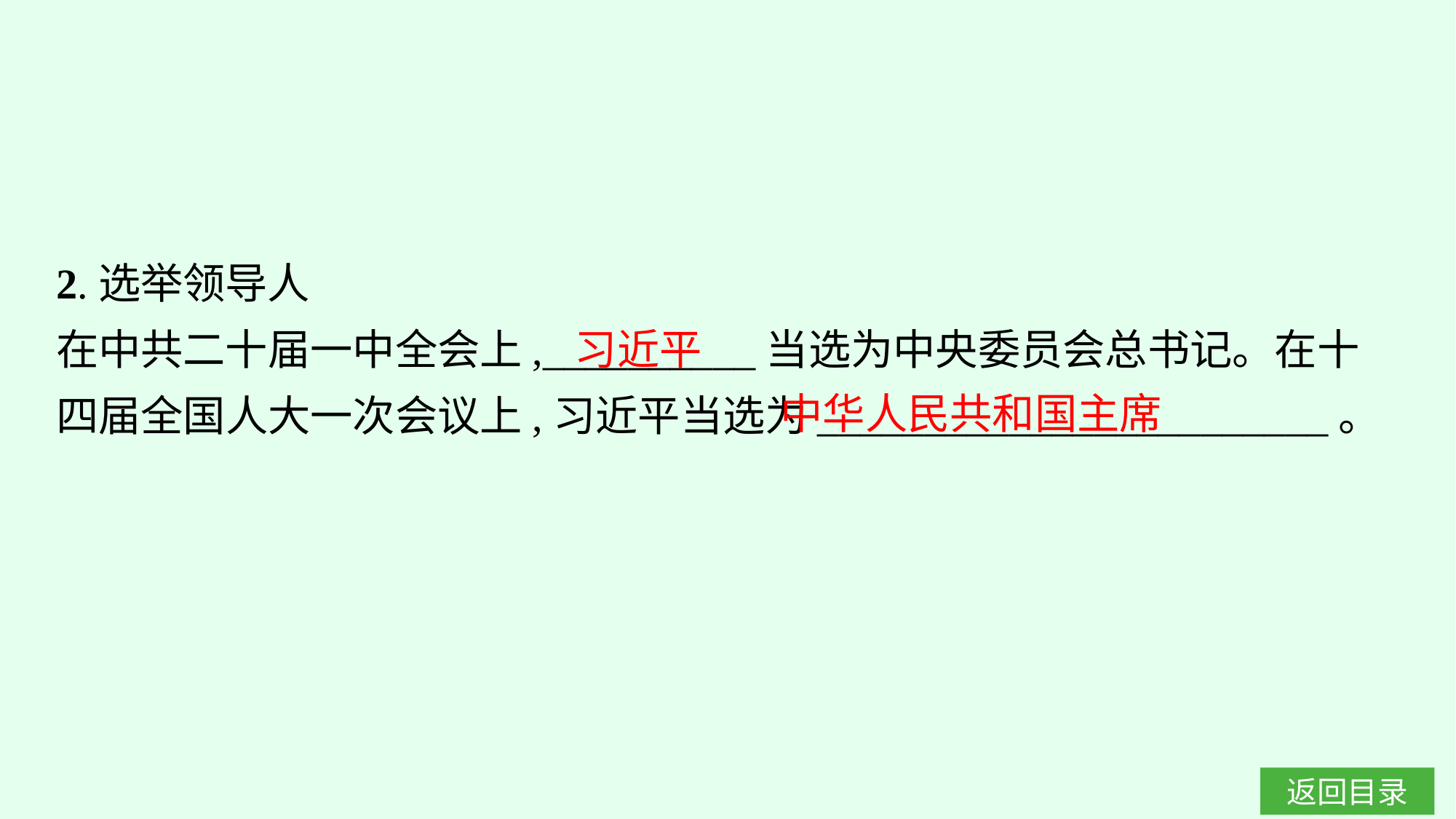

2.选举领导人
在中共二十届一中全会上,__________当选为中央委员会总书记。在十四届全国人大一次会议上,习近平当选为________________________。
习近平
中华人民共和国主席